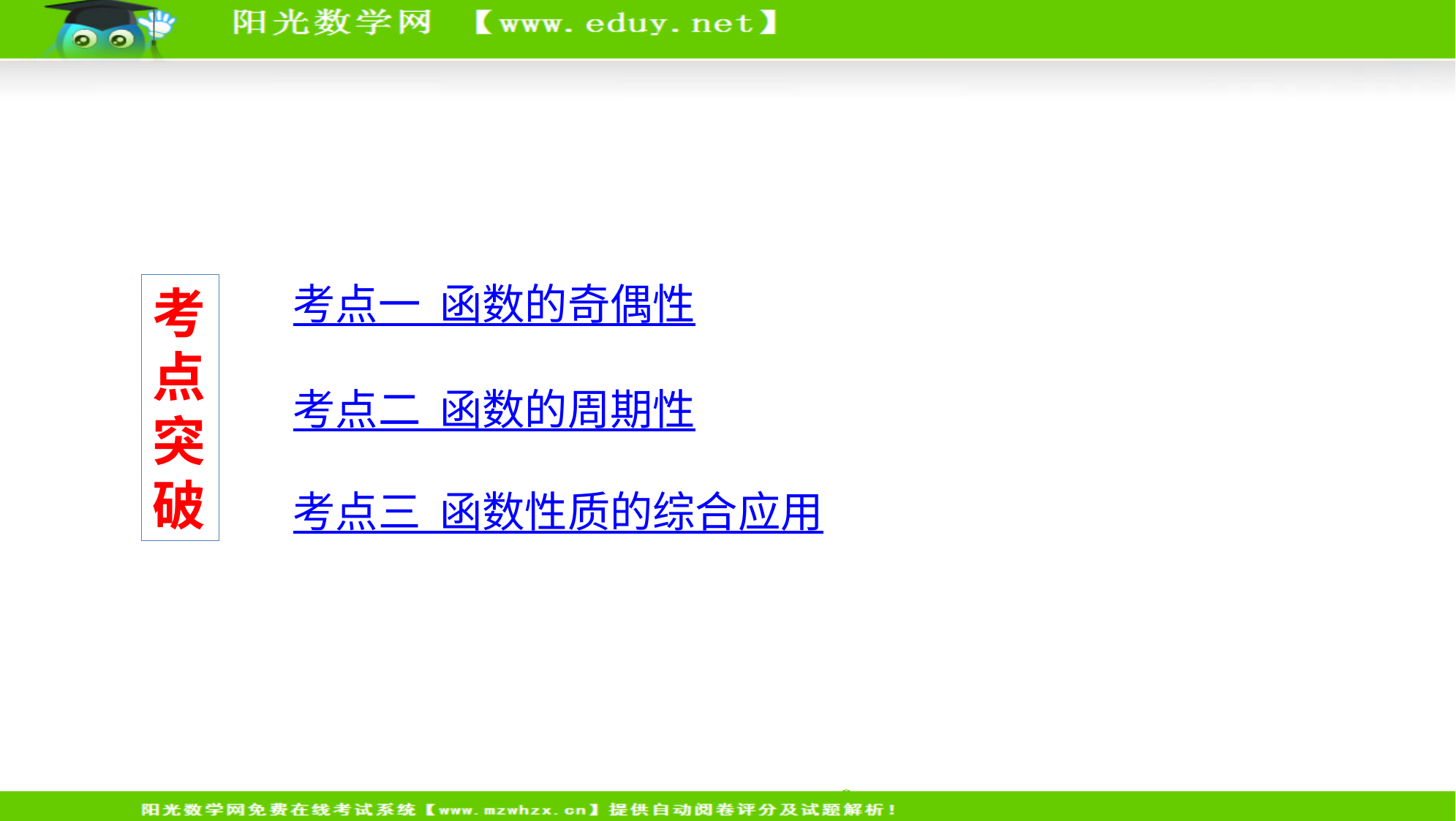

考点一  函数的奇偶性
考点突破
考点二  函数的周期性
考点三  函数性质的综合应用